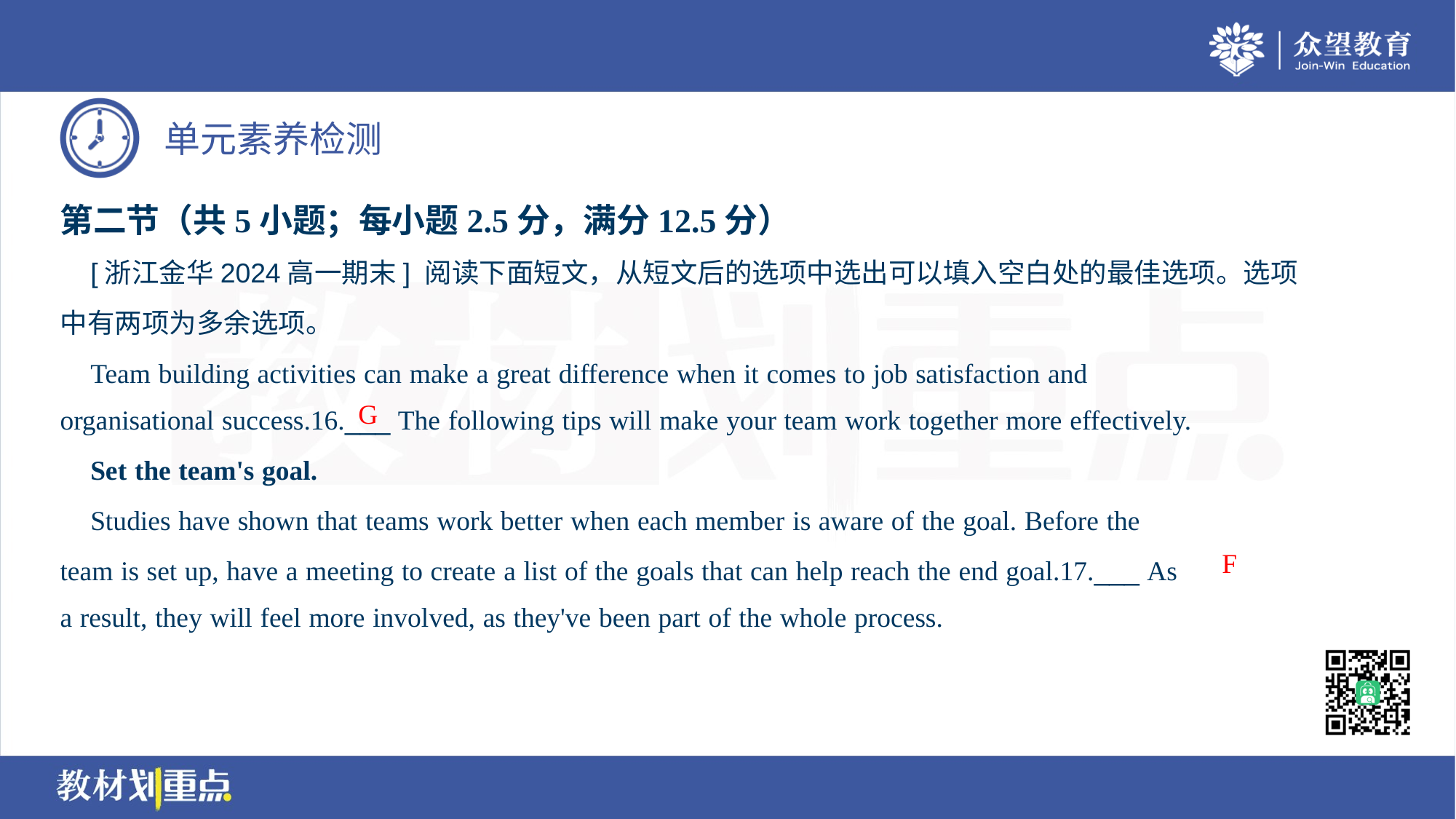

第二节（共5小题；每小题2.5分，满分12.5分）
    [浙江金华2024高一期末] 阅读下面短文，从短文后的选项中选出可以填入空白处的最佳选项。选项
中有两项为多余选项。
    Team building activities can make a great difference when it comes to job satisfaction and
organisational success.16.___ The following tips will make your team work together more effectively.
G
    Set the team's goal.
    Studies have shown that teams work better when each member is aware of the goal. Before the
team is set up, have a meeting to create a list of the goals that can help reach the end goal.17.___ As
a result, they will feel more involved, as they've been part of the whole process.
F